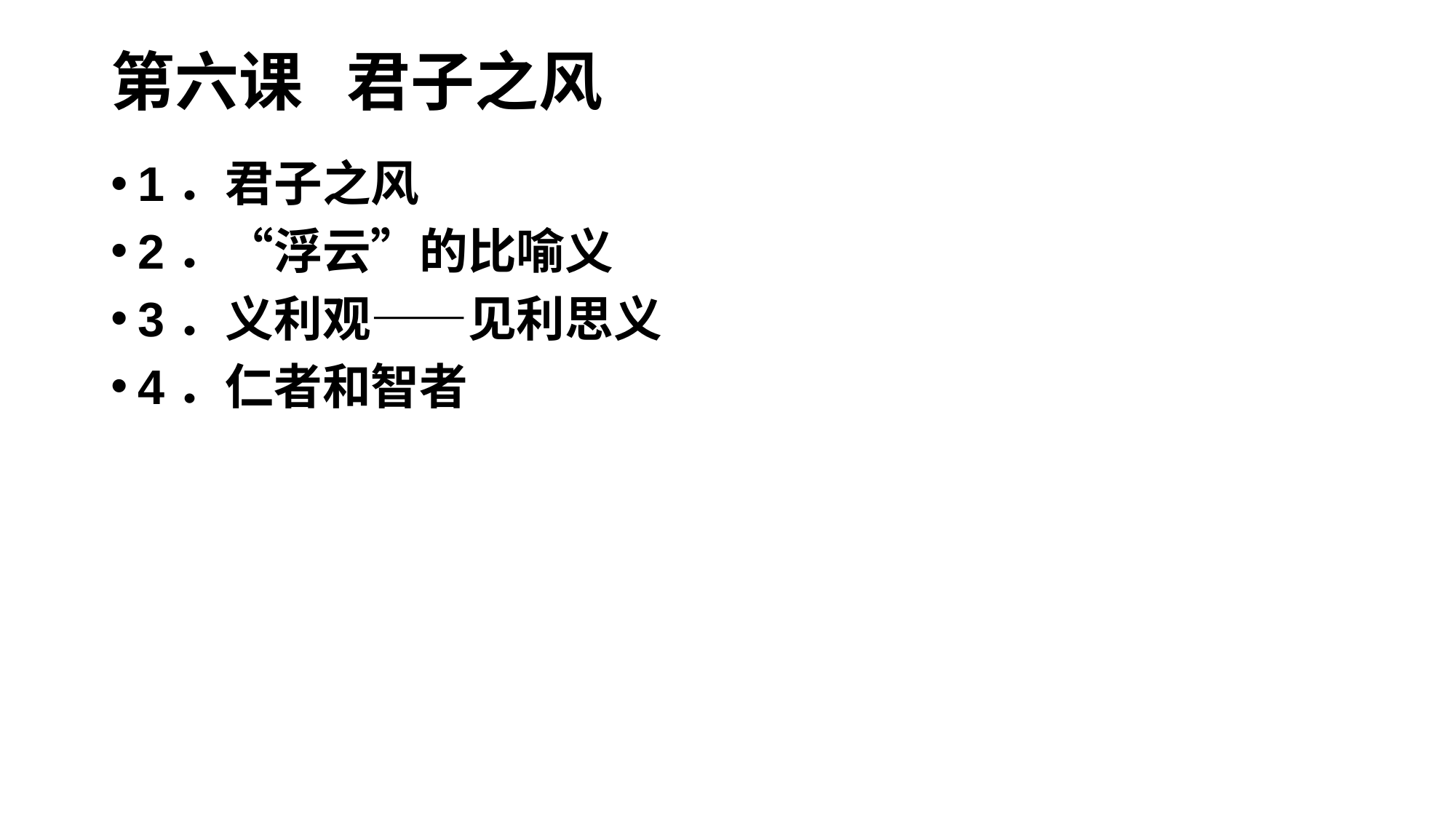

# 第六课   君子之风
1．君子之风
2．“浮云”的比喻义
3．义利观——见利思义
4．仁者和智者